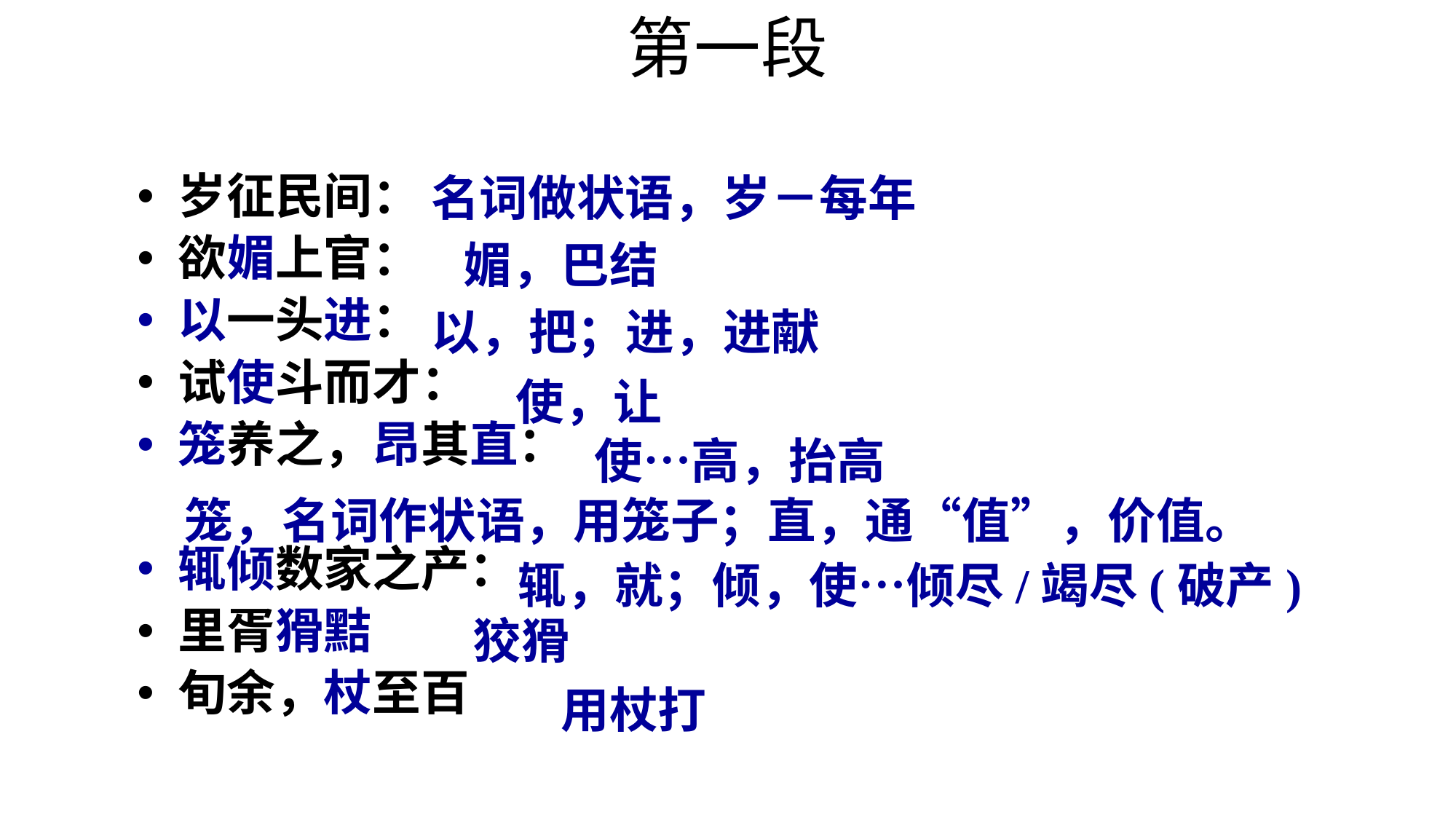

# 第一段
名词做状语，岁－每年
岁征民间：
欲媚上官：
以一头进：
试使斗而才：
笼养之，昂其直：

辄倾数家之产：
里胥猾黠
旬余，杖至百
媚，巴结
以，把；进，进献
使，让
使…高，抬高
笼，名词作状语，用笼子；直，通“值”，价值。
辄，就；倾，使…倾尽/竭尽(破产)
狡猾
用杖打